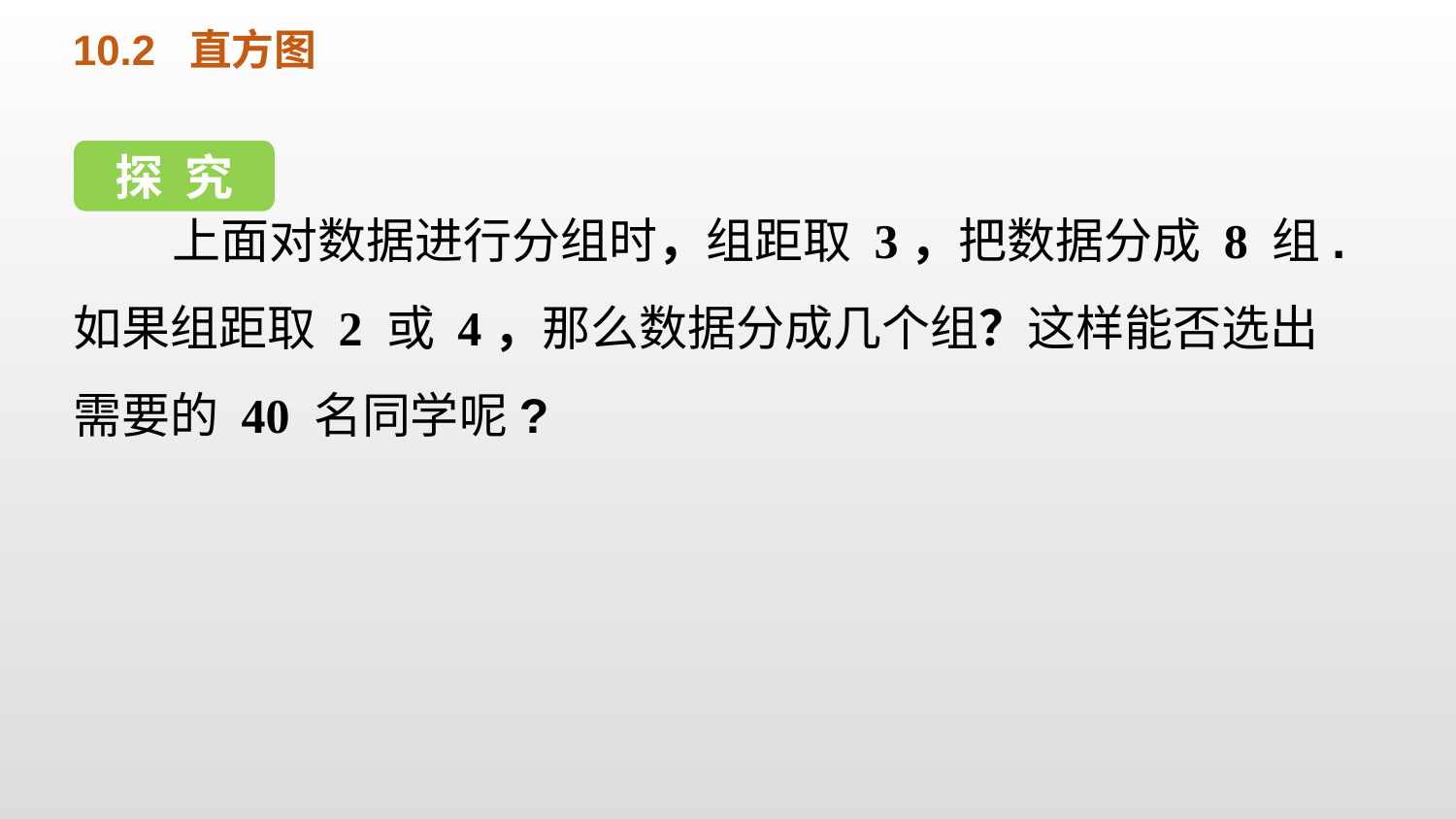

10.2  直方图

        上面对数据进行分组时，组距取 3，把数据分成 8 组.如果组距取 2 或 4，那么数据分成几个组？这样能否选出需要的 40 名同学呢?
探  究